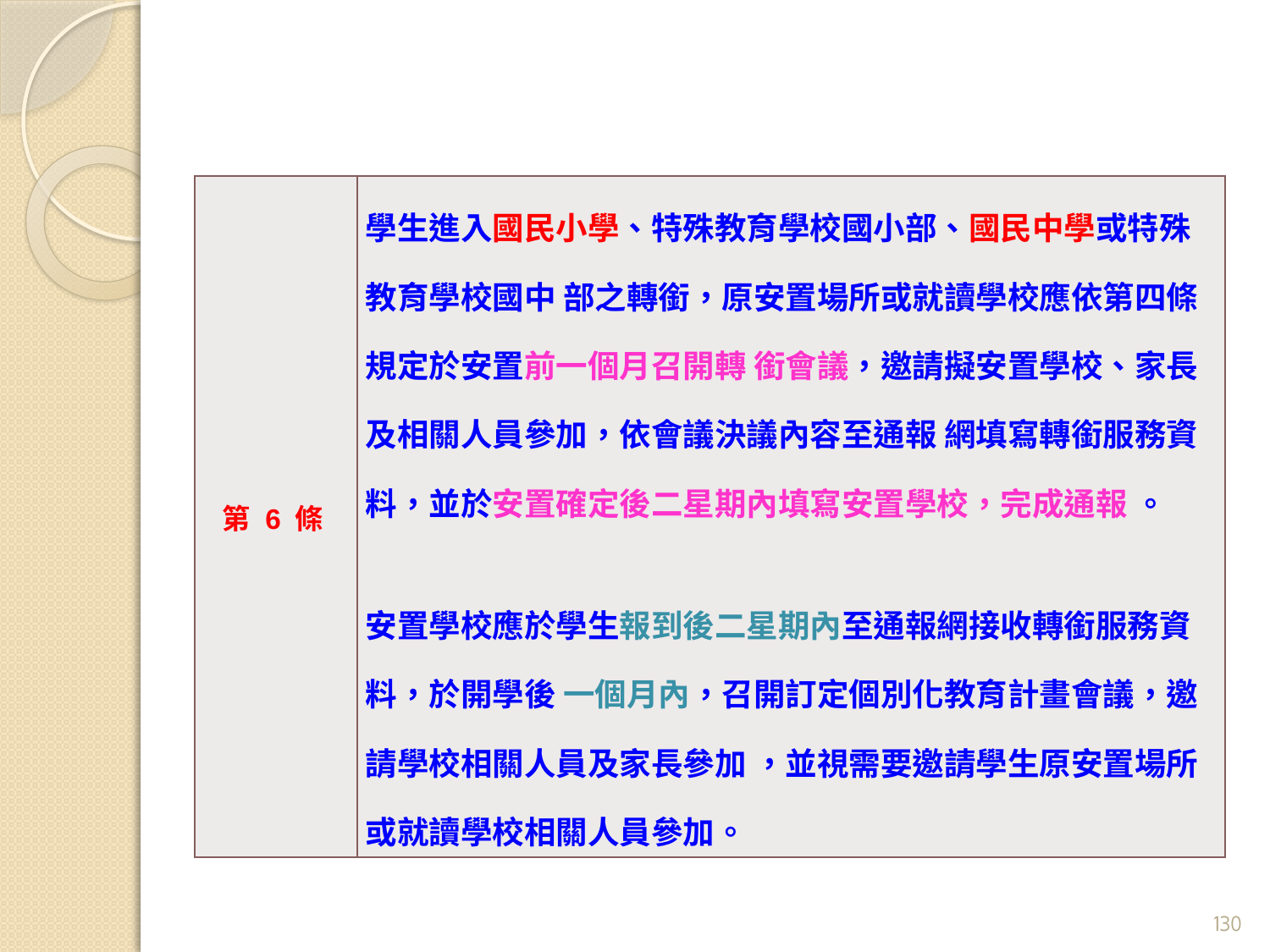

| 第 6 條 | 學生進入國民小學、特殊教育學校國小部、國民中學或特殊教育學校國中 部之轉銜，原安置場所或就讀學校應依第四條規定於安置前一個月召開轉 銜會議，邀請擬安置學校、家長及相關人員參加，依會議決議內容至通報 網填寫轉銜服務資料，並於安置確定後二星期內填寫安置學校，完成通報 。 安置學校應於學生報到後二星期內至通報網接收轉銜服務資料，於開學後 一個月內，召開訂定個別化教育計畫會議，邀請學校相關人員及家長參加 ，並視需要邀請學生原安置場所或就讀學校相關人員參加。 |
| --- | --- |
130